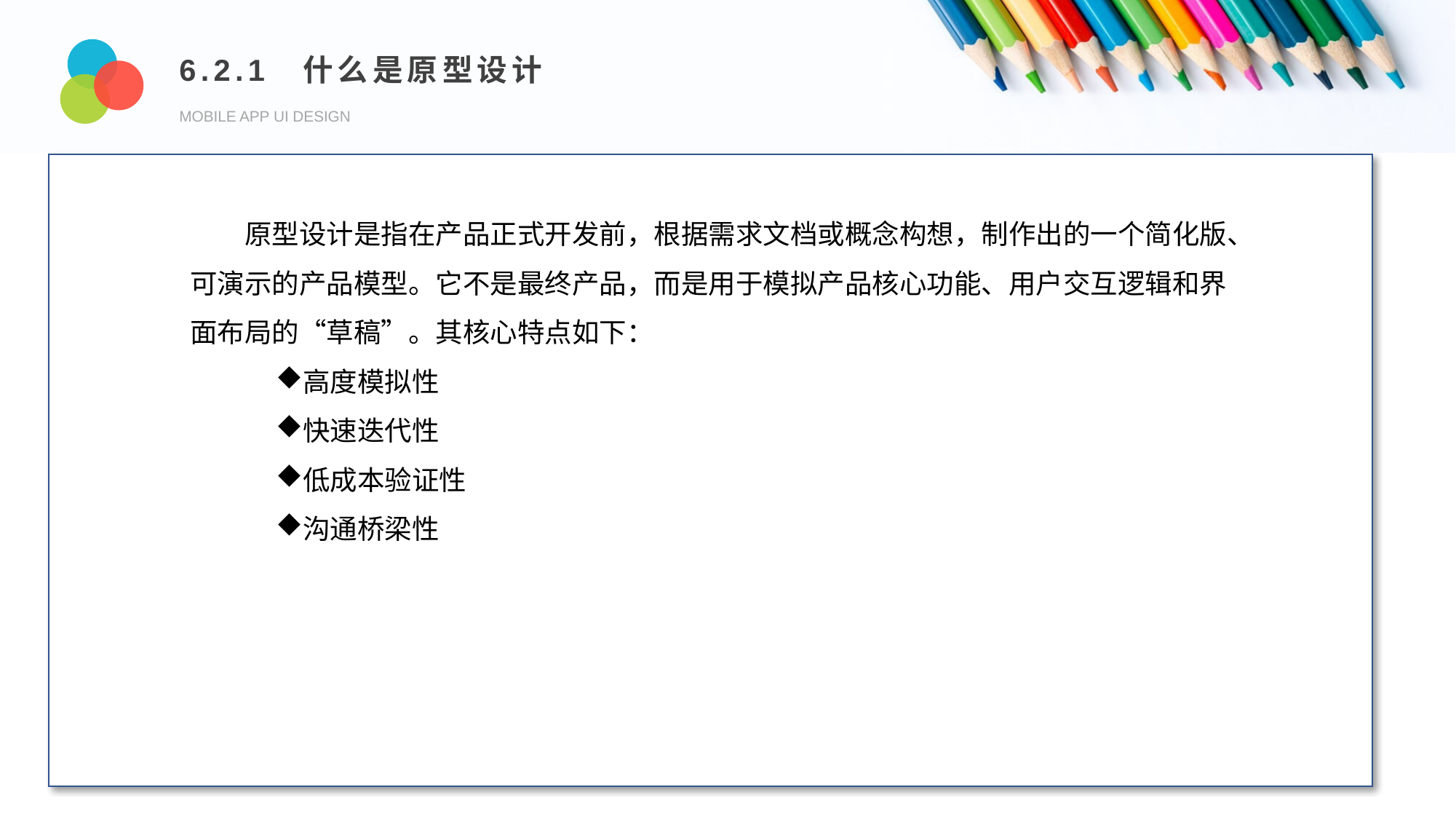

6.2.1  什么是原型设计
MOBILE APP UI DESIGN
Design and Production
原型设计是指在产品正式开发前，根据需求文档或概念构想，制作出的一个简化版、可演示的产品模型。它不是最终产品，而是用于模拟产品核心功能、用户交互逻辑和界面布局的“草稿”。其核心特点如下：
高度模拟性
快速迭代性
低成本验证性
沟通桥梁性